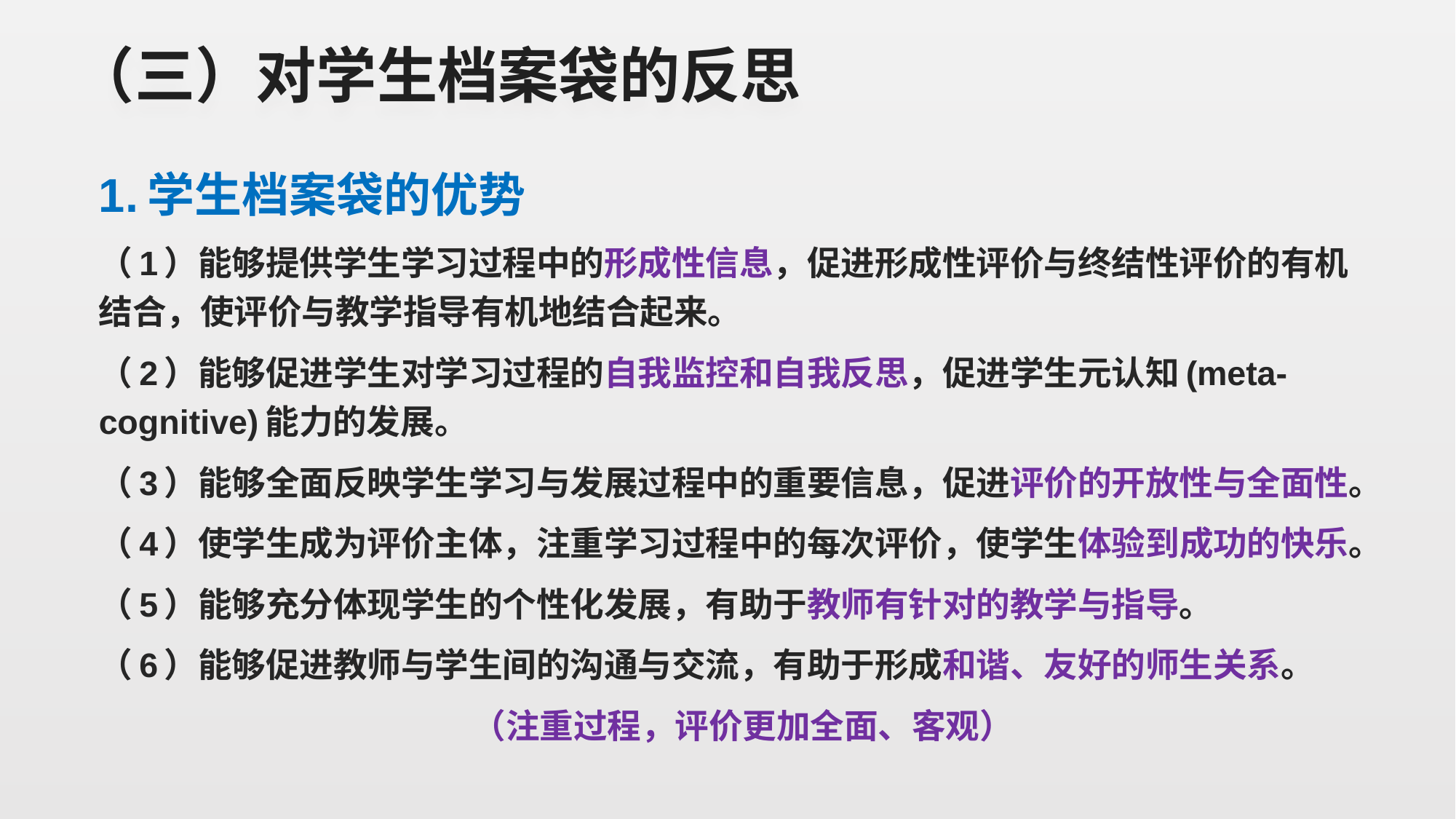

# （三）对学生档案袋的反思
1.学生档案袋的优势
（1）能够提供学生学习过程中的形成性信息，促进形成性评价与终结性评价的有机结合，使评价与教学指导有机地结合起来。
（2）能够促进学生对学习过程的自我监控和自我反思，促进学生元认知(meta-cognitive)能力的发展。
（3）能够全面反映学生学习与发展过程中的重要信息，促进评价的开放性与全面性。
（4）使学生成为评价主体，注重学习过程中的每次评价，使学生体验到成功的快乐。
（5）能够充分体现学生的个性化发展，有助于教师有针对的教学与指导。
（6）能够促进教师与学生间的沟通与交流，有助于形成和谐、友好的师生关系。
                                                （注重过程，评价更加全面、客观）